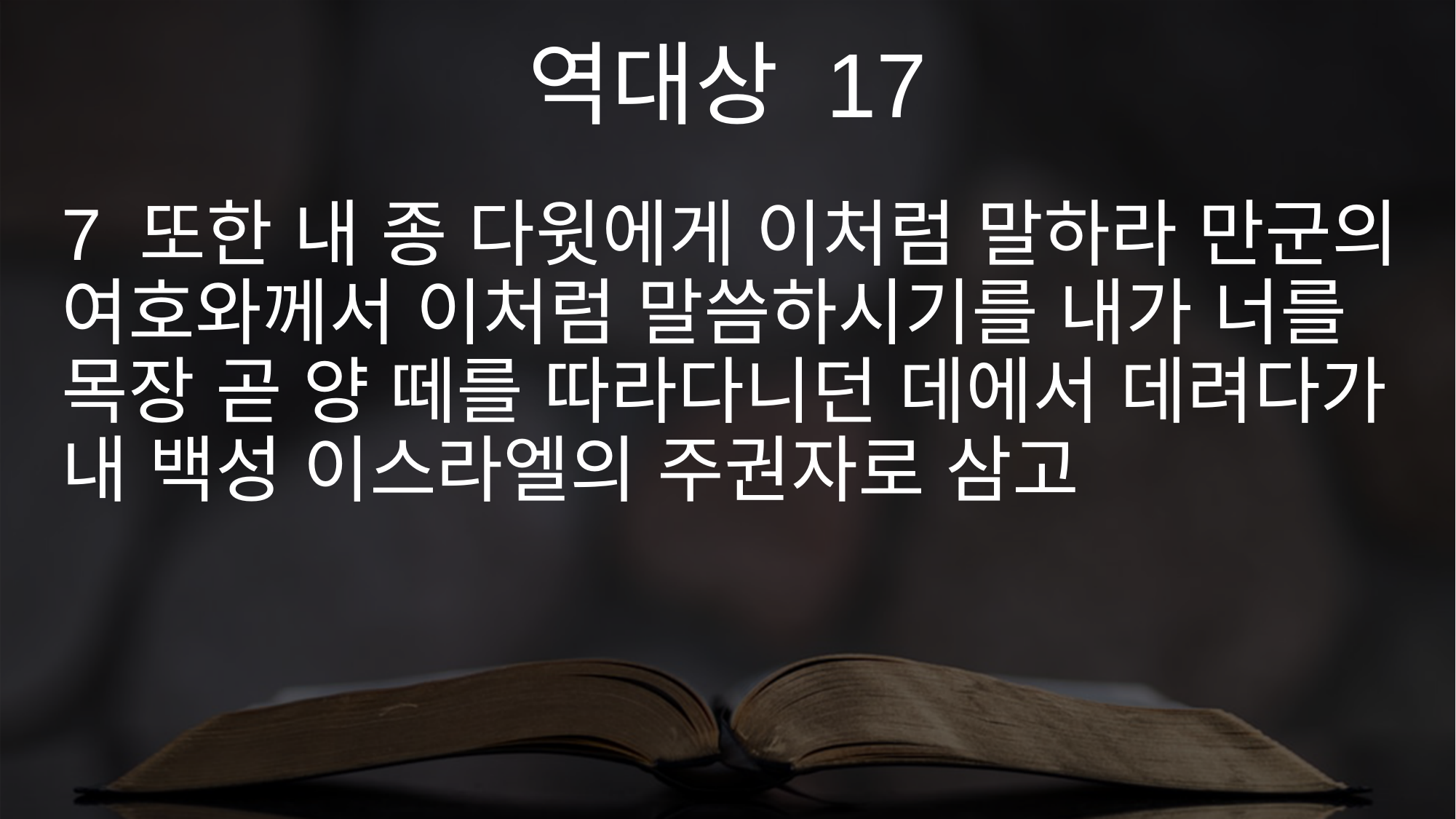

역대상 17
7 또한 내 종 다윗에게 이처럼 말하라 만군의 여호와께서 이처럼 말씀하시기를 내가 너를 목장 곧 양 떼를 따라다니던 데에서 데려다가 내 백성 이스라엘의 주권자로 삼고